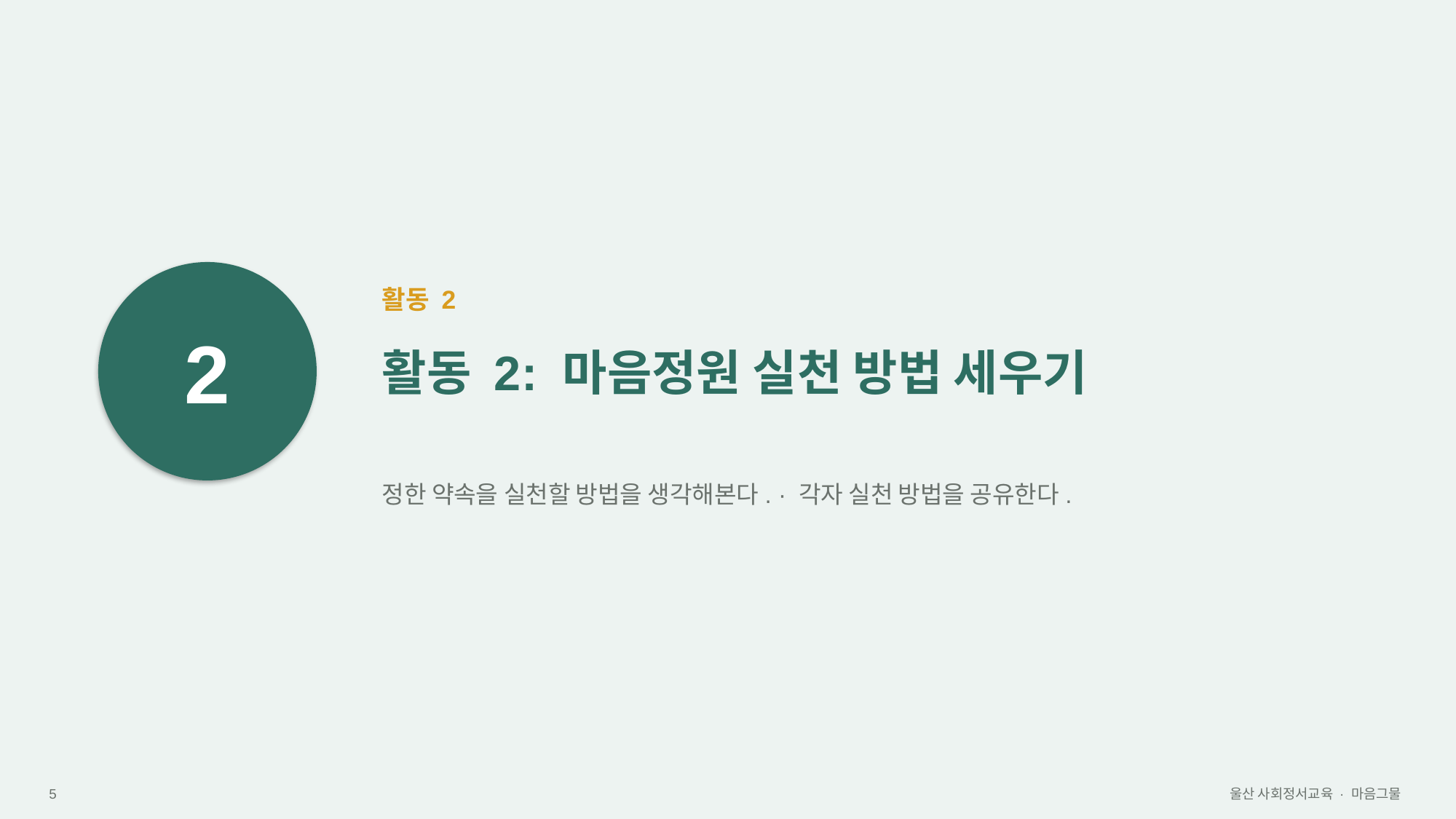

2
활동 2
활동 2: 마음정원 실천 방법 세우기
정한 약속을 실천할 방법을 생각해본다. · 각자 실천 방법을 공유한다.
5
울산 사회정서교육 · 마음그물